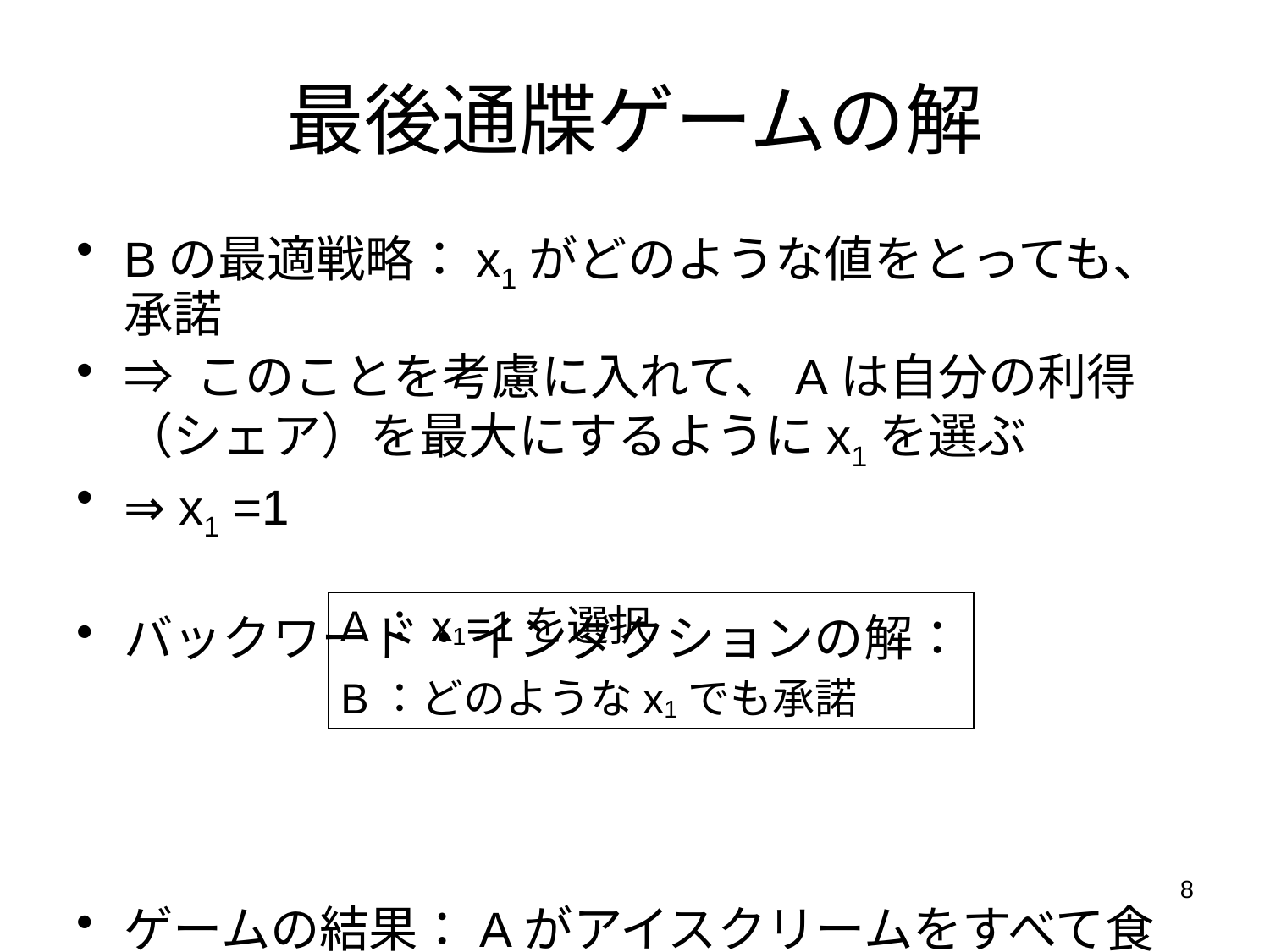

# 最後通牒ゲームの解
Bの最適戦略：x1がどのような値をとっても、承諾
⇒ このことを考慮に入れて、Aは自分の利得（シェア）を最大にするようにx1を選ぶ
⇒ x1 =1

バックワード・インダクションの解：

ゲームの結果：Aがアイスクリームをすべて食べる
最初に提案するプレイヤーが収益のすべてを受け取る
A：x1=1を選択
B：どのようなx1でも承諾
8